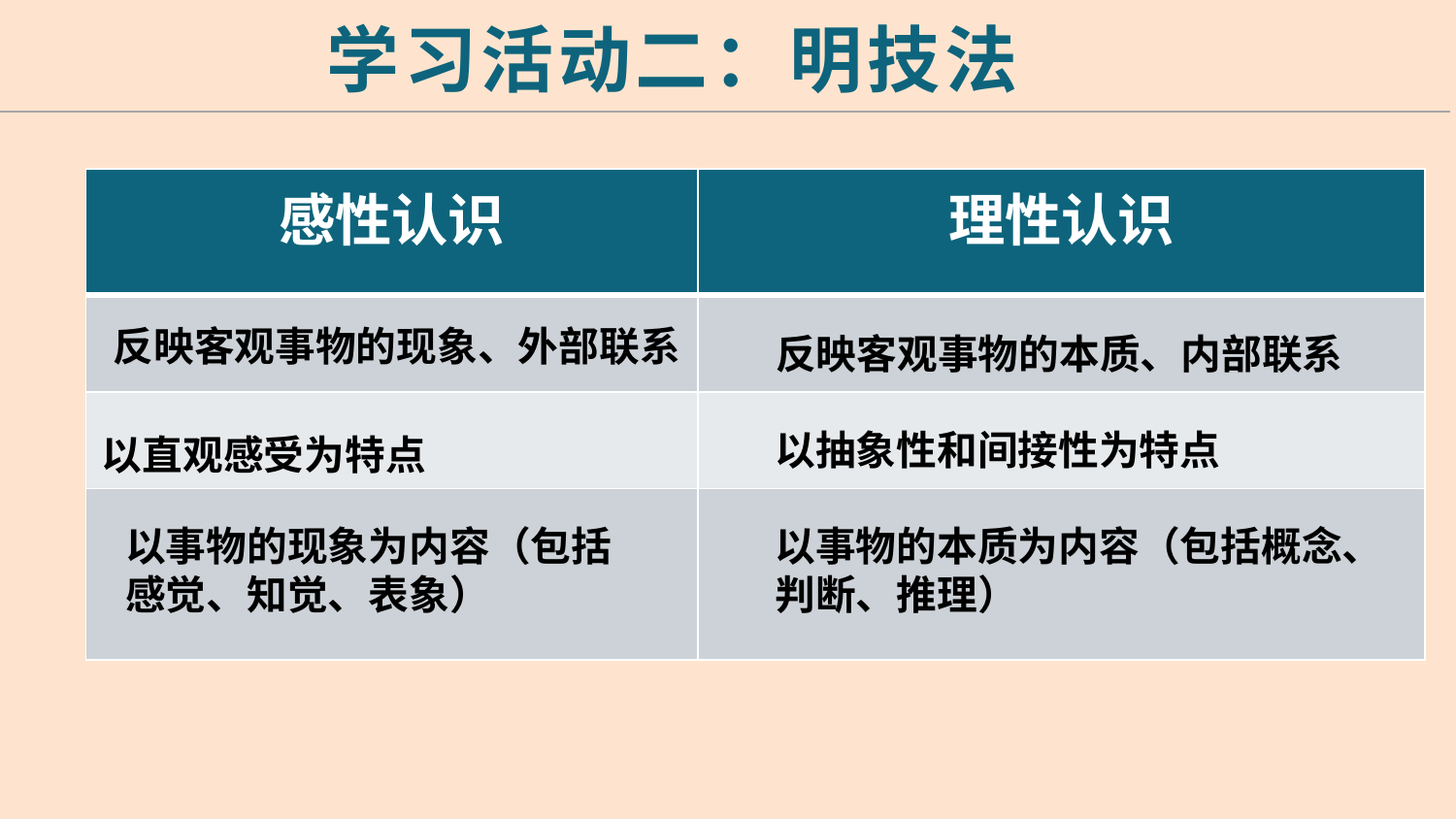

学习活动二：明技法
| 感性认识 | 理性认识 |
| --- | --- |
|  |  |
|  |  |
|  |  |
反映客观事物的现象、外部联系
反映客观事物的本质、内部联系
以抽象性和间接性为特点
以直观感受为特点
以事物的现象为内容（包括感觉、知觉、表象）
以事物的本质为内容（包括概念、判断、推理）